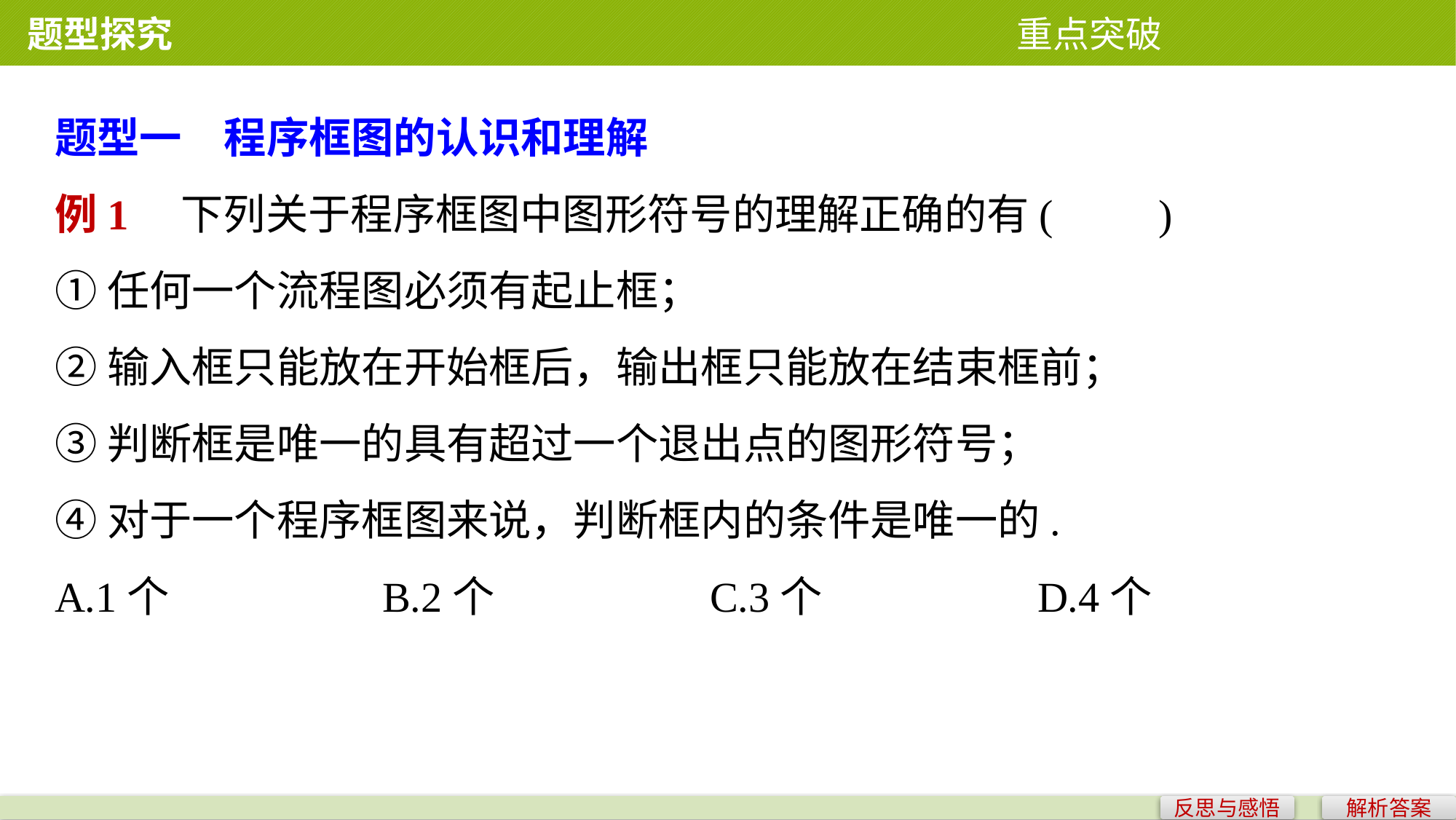

题型探究                                                                                                       重点突破
题型一　程序框图的认识和理解
例1　下列关于程序框图中图形符号的理解正确的有(　　)
①任何一个流程图必须有起止框；
②输入框只能放在开始框后，输出框只能放在结束框前；
③判断框是唯一的具有超过一个退出点的图形符号；
④对于一个程序框图来说，判断框内的条件是唯一的.
A.1个  		B.2个  		C.3个  		D.4个
反思与感悟
解析答案